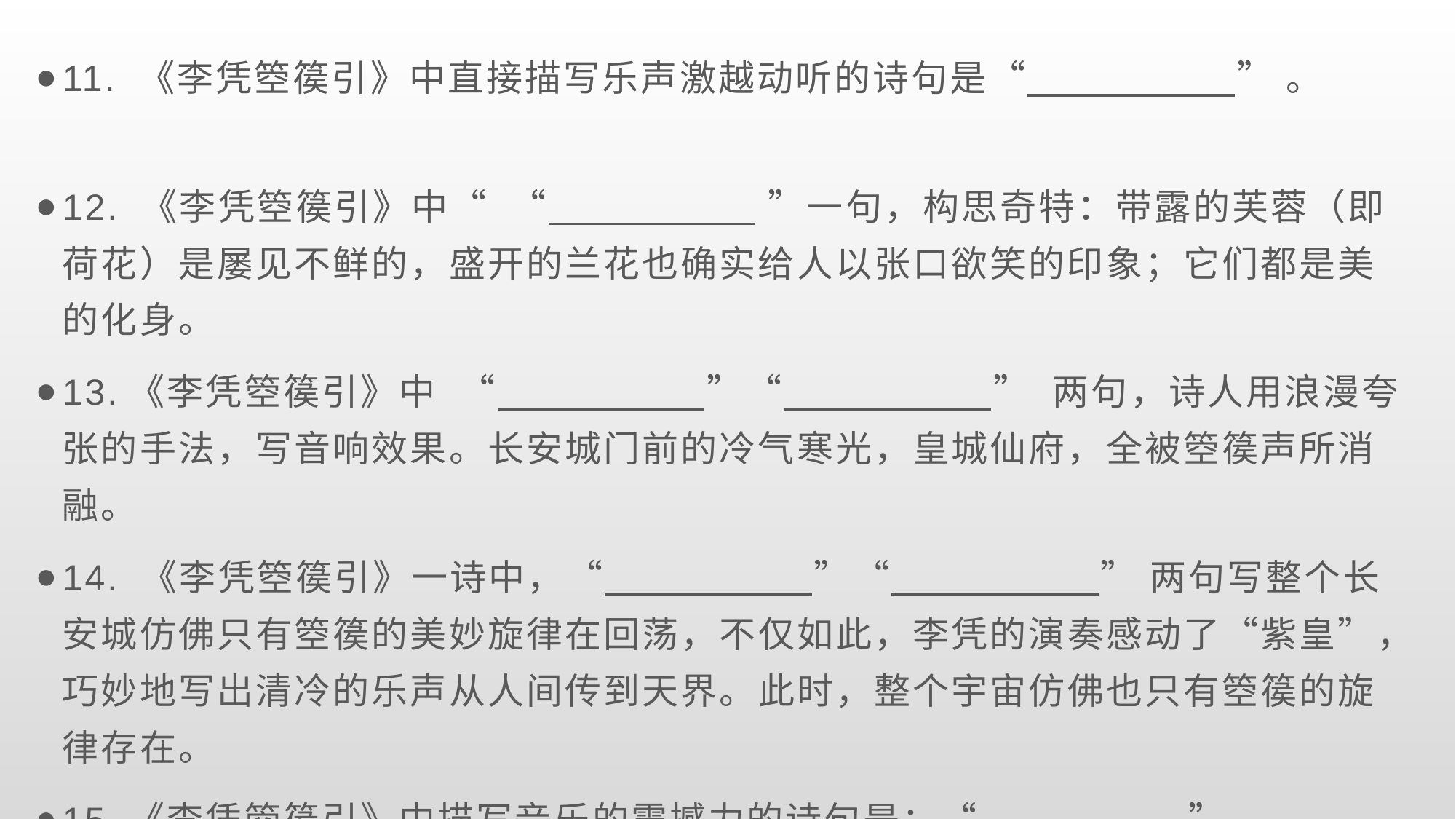

11. 《李凭箜篌引》中直接描写乐声激越动听的诗句是“                    ” 。
12. 《李凭箜篌引》中“  “                     ”一句，构思奇特：带露的芙蓉（即荷花）是屡见不鲜的，盛开的兰花也确实给人以张口欲笑的印象；它们都是美的化身。
13.《李凭箜篌引》中  “                    ”“                    ”  两句，诗人用浪漫夸张的手法，写音响效果。长安城门前的冷气寒光，皇城仙府，全被箜篌声所消融。
14. 《李凭箜篌引》一诗中，“                    ”“                    ” 两句写整个长安城仿佛只有箜篌的美妙旋律在回荡，不仅如此，李凭的演奏感动了“紫皇”，巧妙地写出清冷的乐声从人间传到天界。此时，整个宇宙仿佛也只有箜篌的旋律存在。
15.《李凭箜篌引》中描写音乐的震撼力的诗句是：“                    ” 。